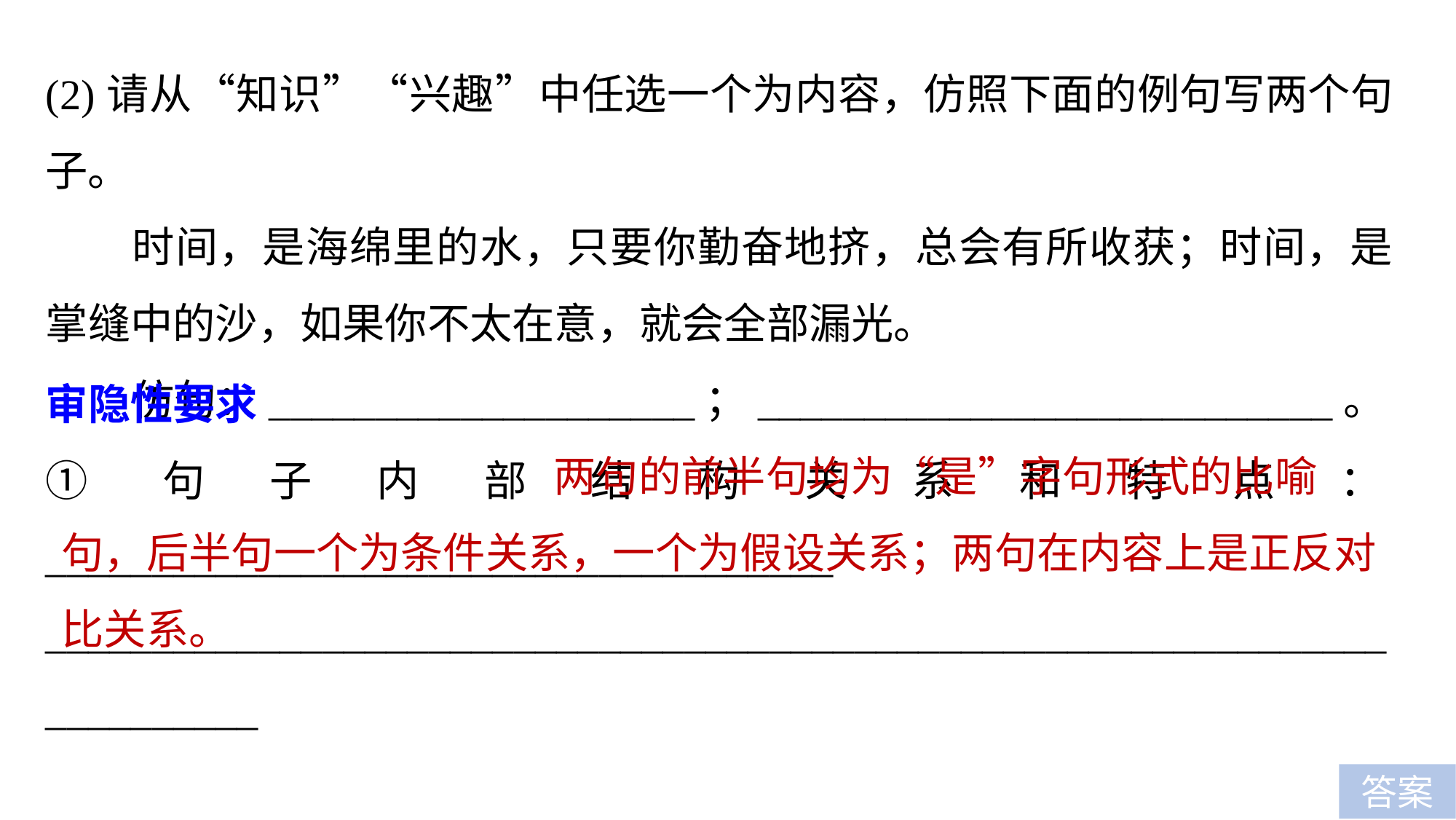

(2)请从“知识”“兴趣”中任选一个为内容，仿照下面的例句写两个句子。
时间，是海绵里的水，只要你勤奋地挤，总会有所收获；时间，是掌缝中的沙，如果你不太在意，就会全部漏光。
仿句：____________________；___________________________。
审隐性要求
①句子内部结构关系和特点：_____________________________________
_______________________________________________________________
__________
                                                     两句的前半句均为“是”字句形式的比喻
 句，后半句一个为条件关系，一个为假设关系；两句在内容上是正反对
 比关系。
答案